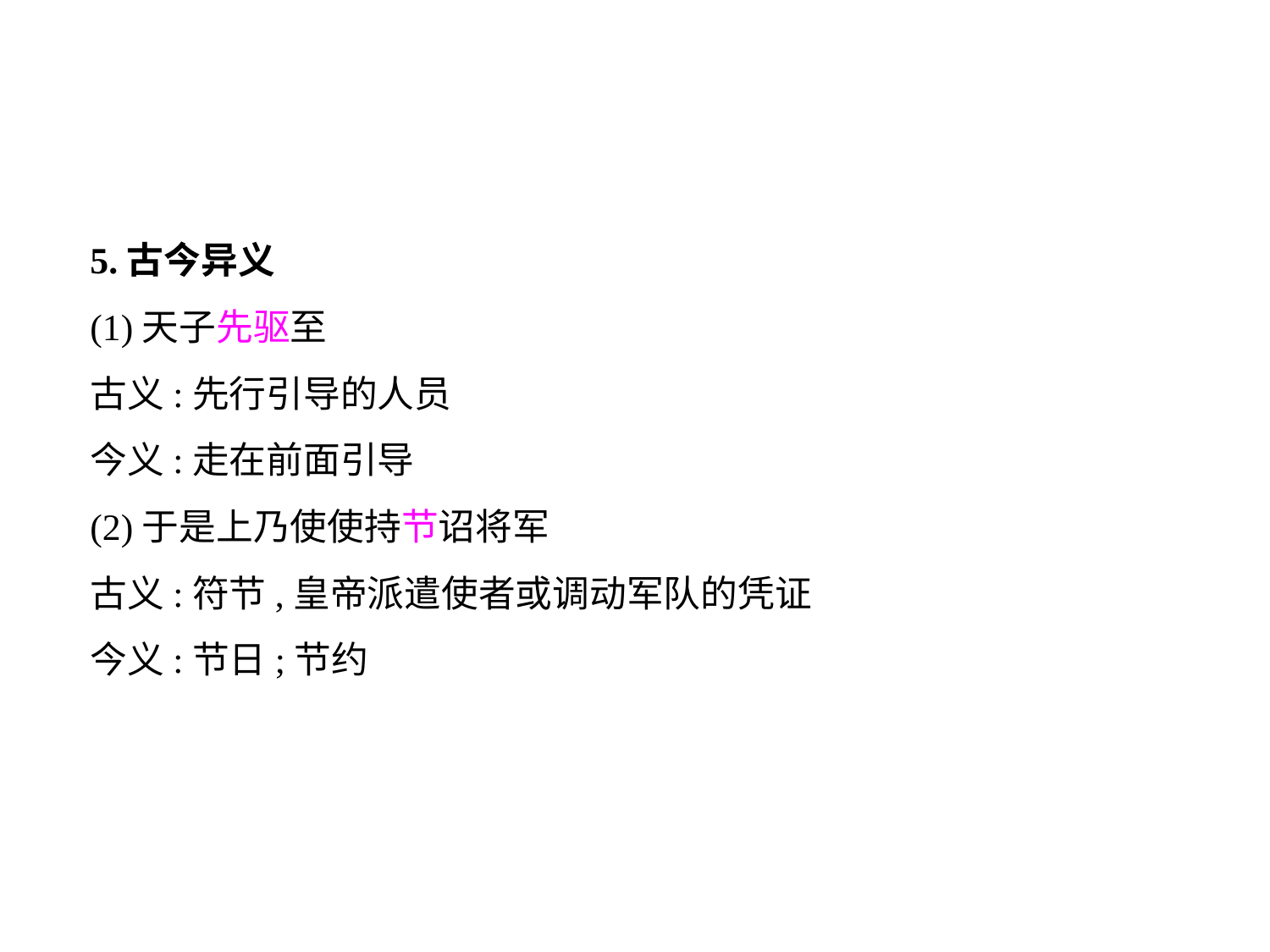

5.古今异义
(1)天子先驱至
古义:先行引导的人员
今义:走在前面引导
(2)于是上乃使使持节诏将军
古义:符节,皇帝派遣使者或调动军队的凭证
今义:节日;节约